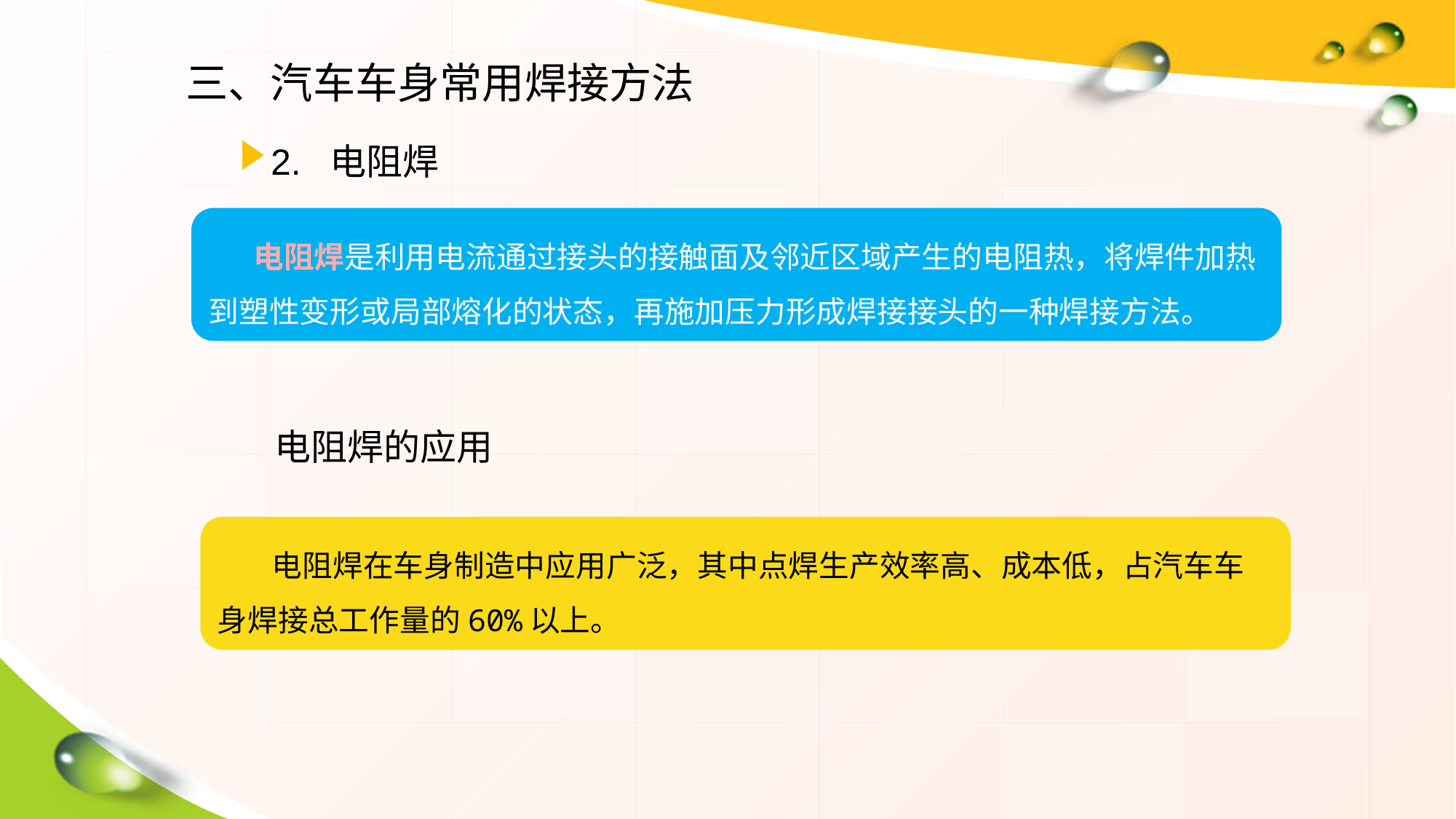

三、汽车车身常用焊接方法
2.  电阻焊

      电阻焊是利用电流通过接头的接触面及邻近区域产生的电阻热，将焊件加热到塑性变形或局部熔化的状态，再施加压力形成焊接接头的一种焊接方法。
电阻焊的应用
电阻焊在车身制造中应用广泛，其中点焊生产效率高、成本低，占汽车车身焊接总工作量的60%以上。